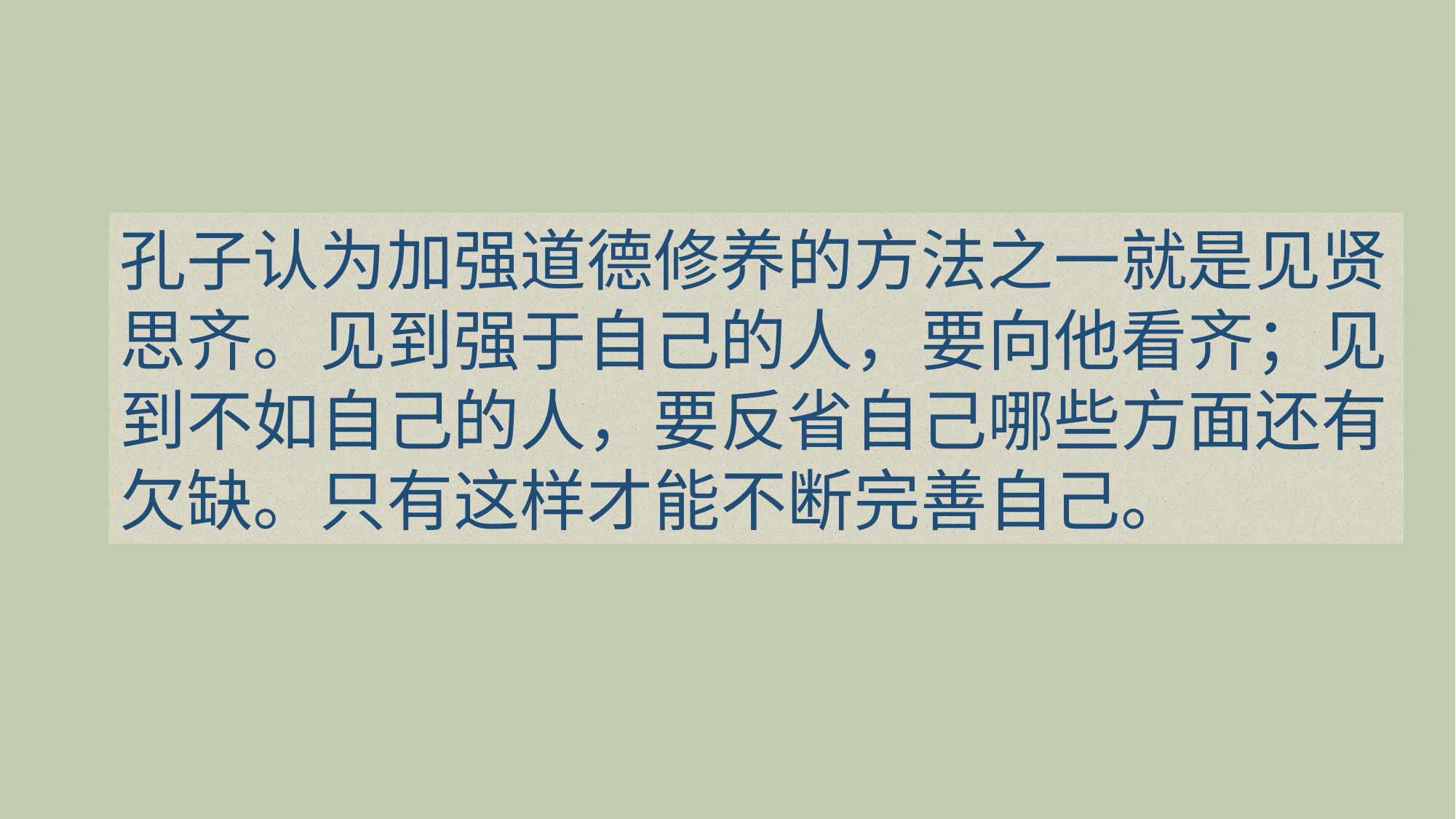

孔子认为加强道德修养的方法之一就是见贤思齐。见到强于自己的人，要向他看齐；见到不如自己的人，要反省自己哪些方面还有欠缺。只有这样才能不断完善自己。